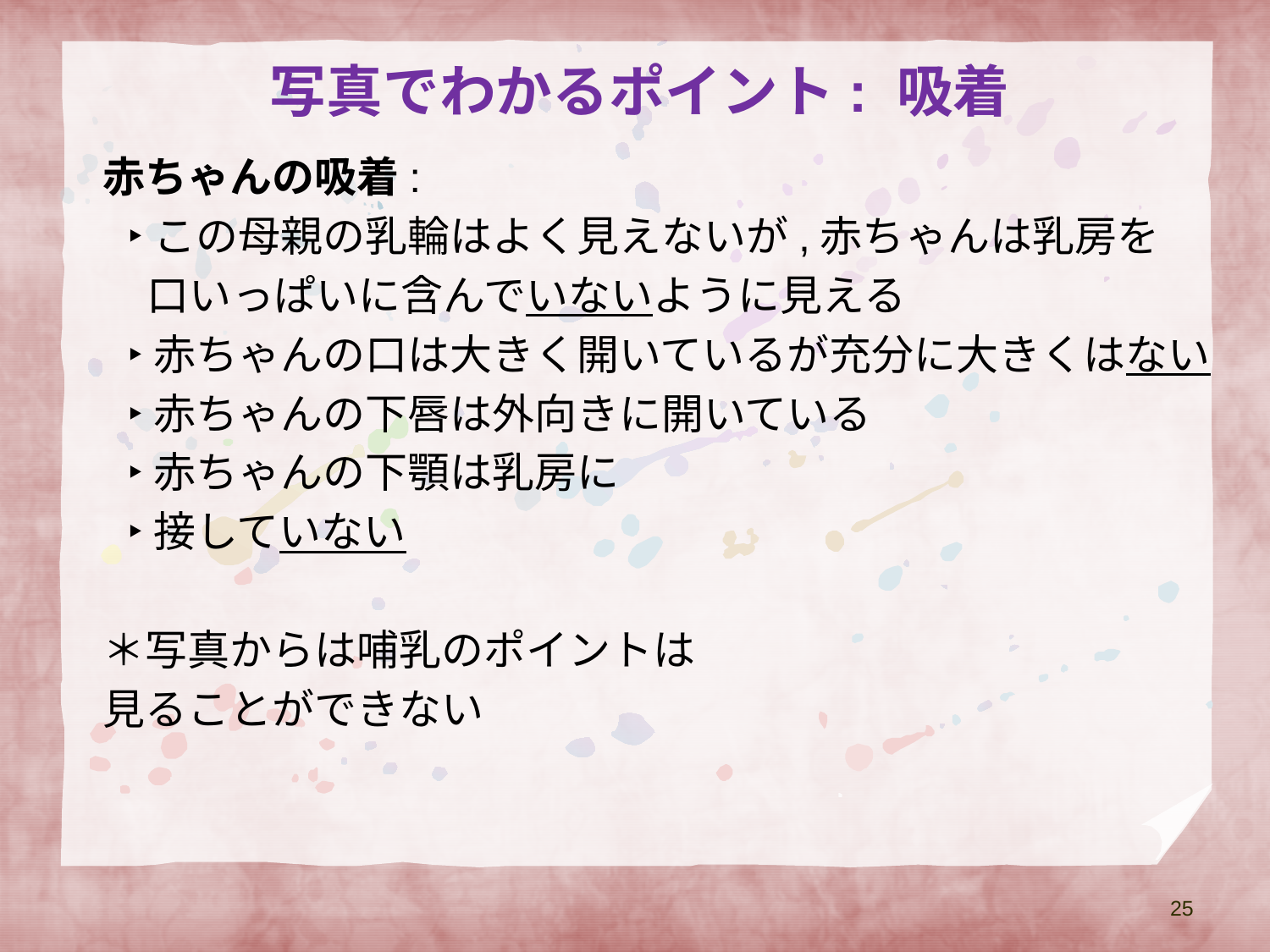

# 写真でわかるポイント: 吸着
赤ちゃんの吸着:
‣この母親の乳輪はよく見えないが,赤ちゃんは乳房を
 口いっぱいに含んでいないように見える
‣赤ちゃんの口は大きく開いているが充分に大きくはない
‣赤ちゃんの下唇は外向きに開いている
‣赤ちゃんの下顎は乳房に
‣接していない

＊写真からは哺乳のポイントは
見ることができない
25